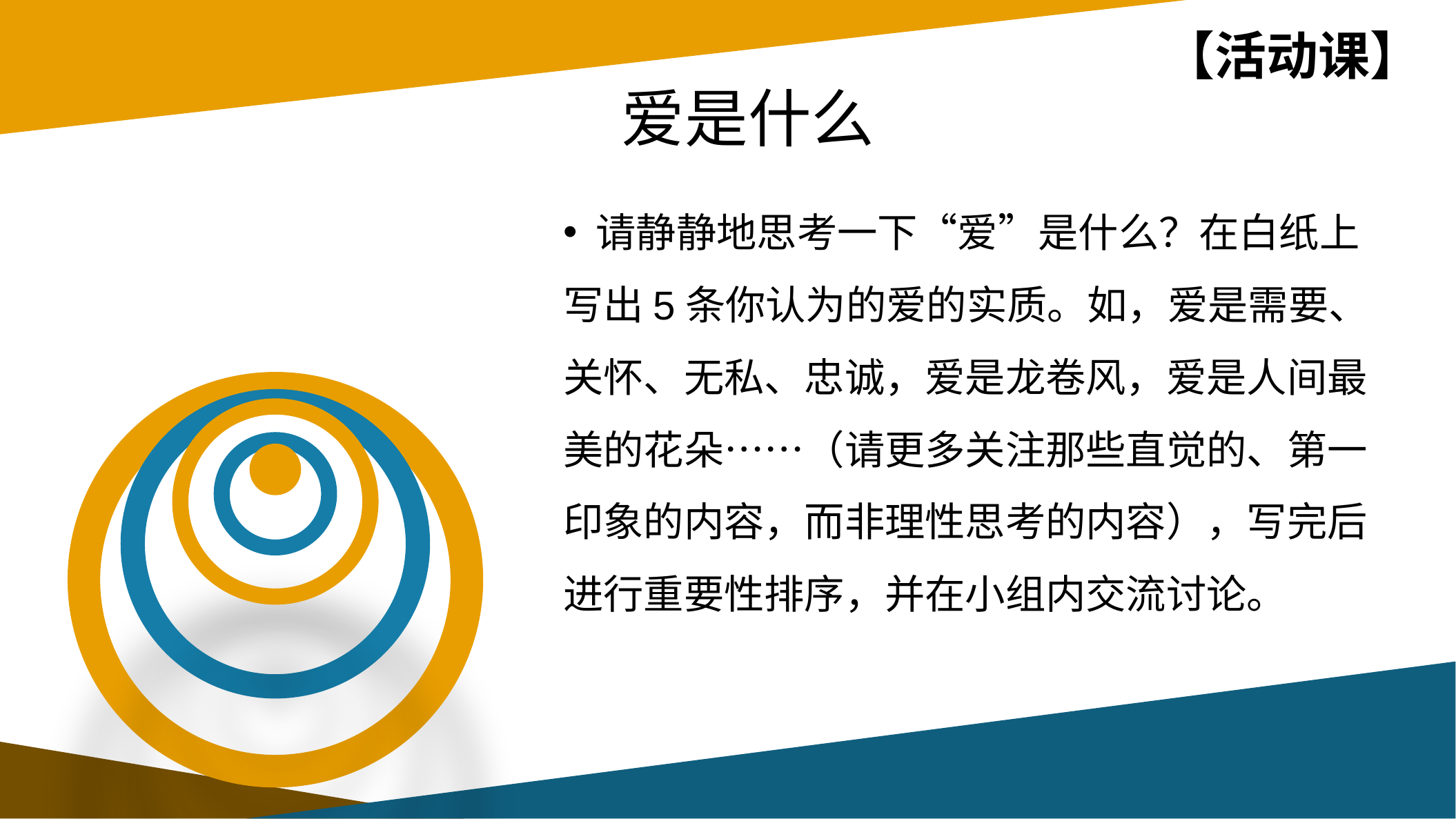

【活动课】
# 爱是什么
 请静静地思考一下“爱”是什么？在白纸上写出5条你认为的爱的实质。如，爱是需要、关怀、无私、忠诚，爱是龙卷风，爱是人间最美的花朵……（请更多关注那些直觉的、第一印象的内容，而非理性思考的内容），写完后进行重要性排序，并在小组内交流讨论。